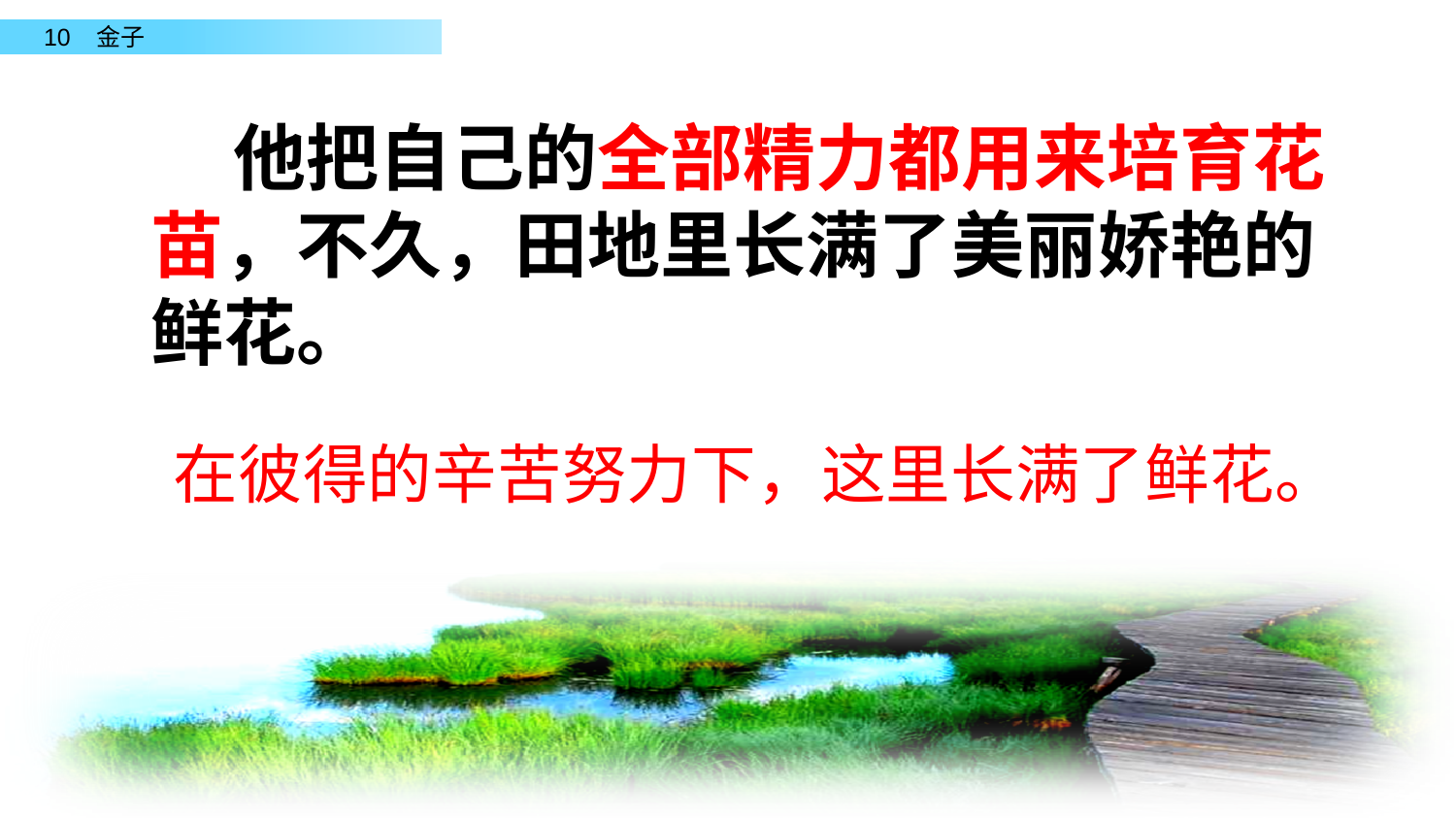

他把自己的全部精力都用来培育花苗，不久，田地里长满了美丽娇艳的鲜花。
在彼得的辛苦努力下，这里长满了鲜花。